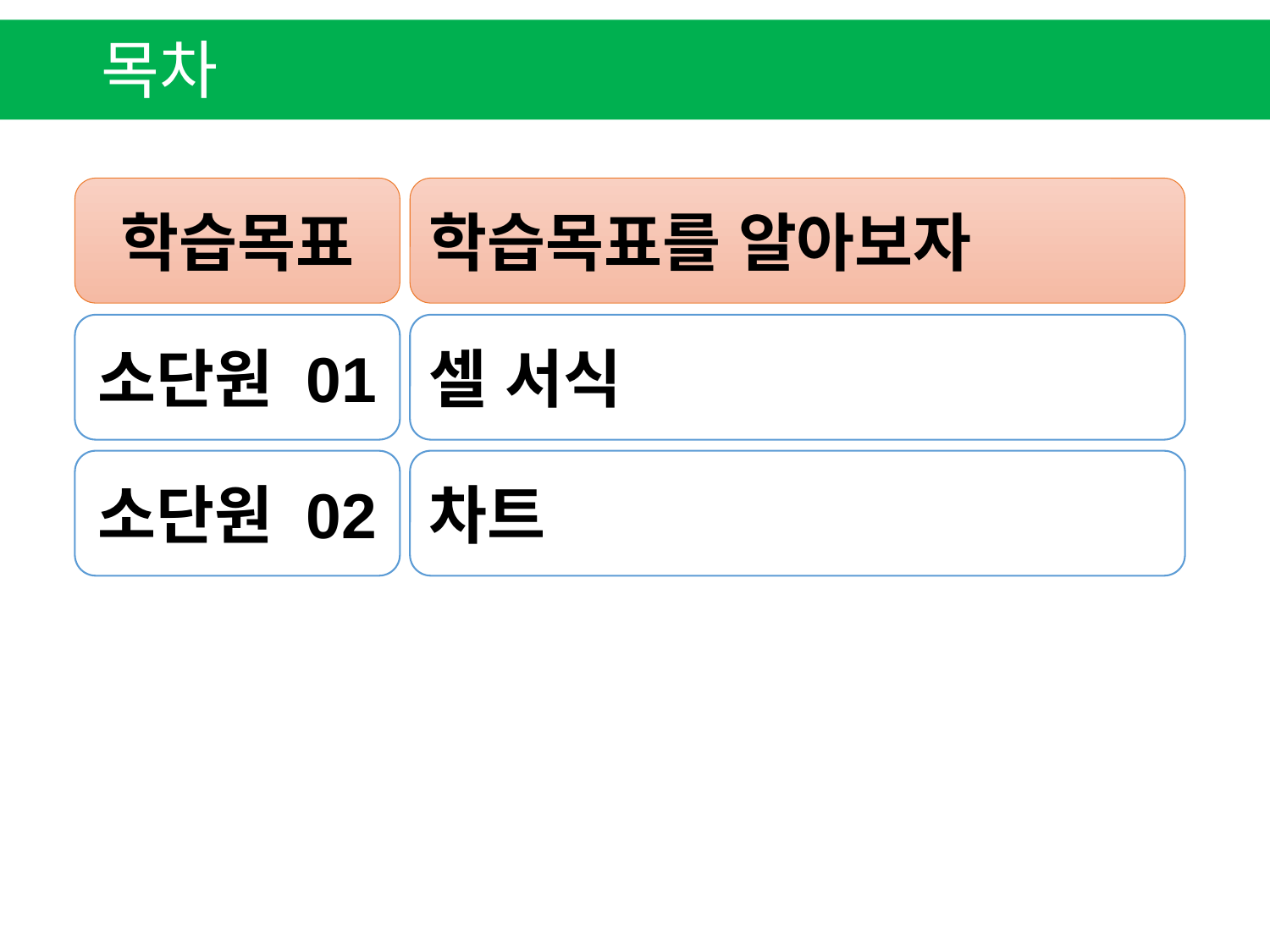

목차
학습목표
학습목표를 알아보자
소단원 01
셀 서식
소단원 02
차트